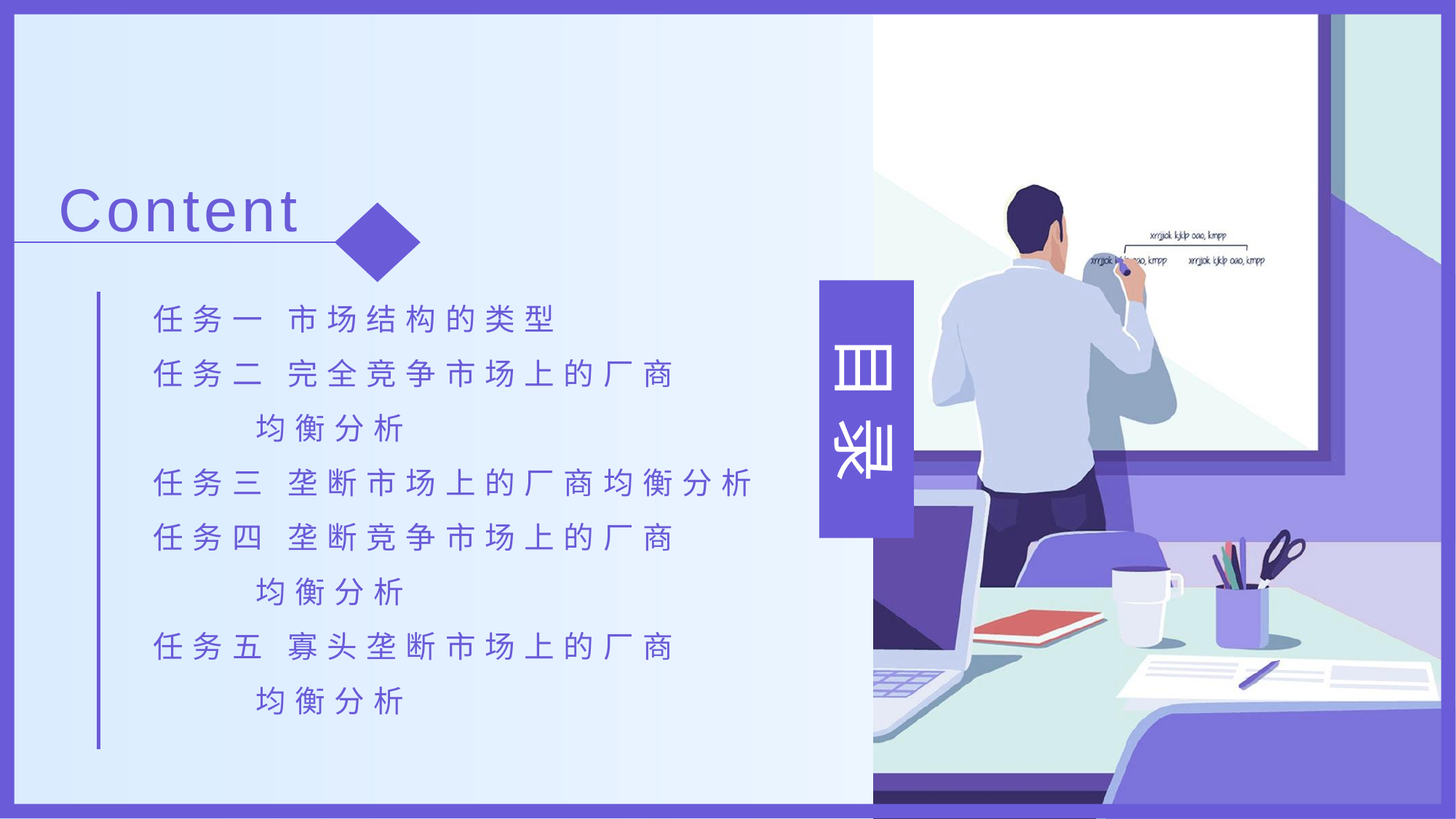

Content

任务一 市场结构的类型
任务二 完全竞争市场上的厂商
      均衡分析
任务三 垄断市场上的厂商均衡分析
任务四 垄断竞争市场上的厂商
      均衡分析
任务五 寡头垄断市场上的厂商
      均衡分析
目 录